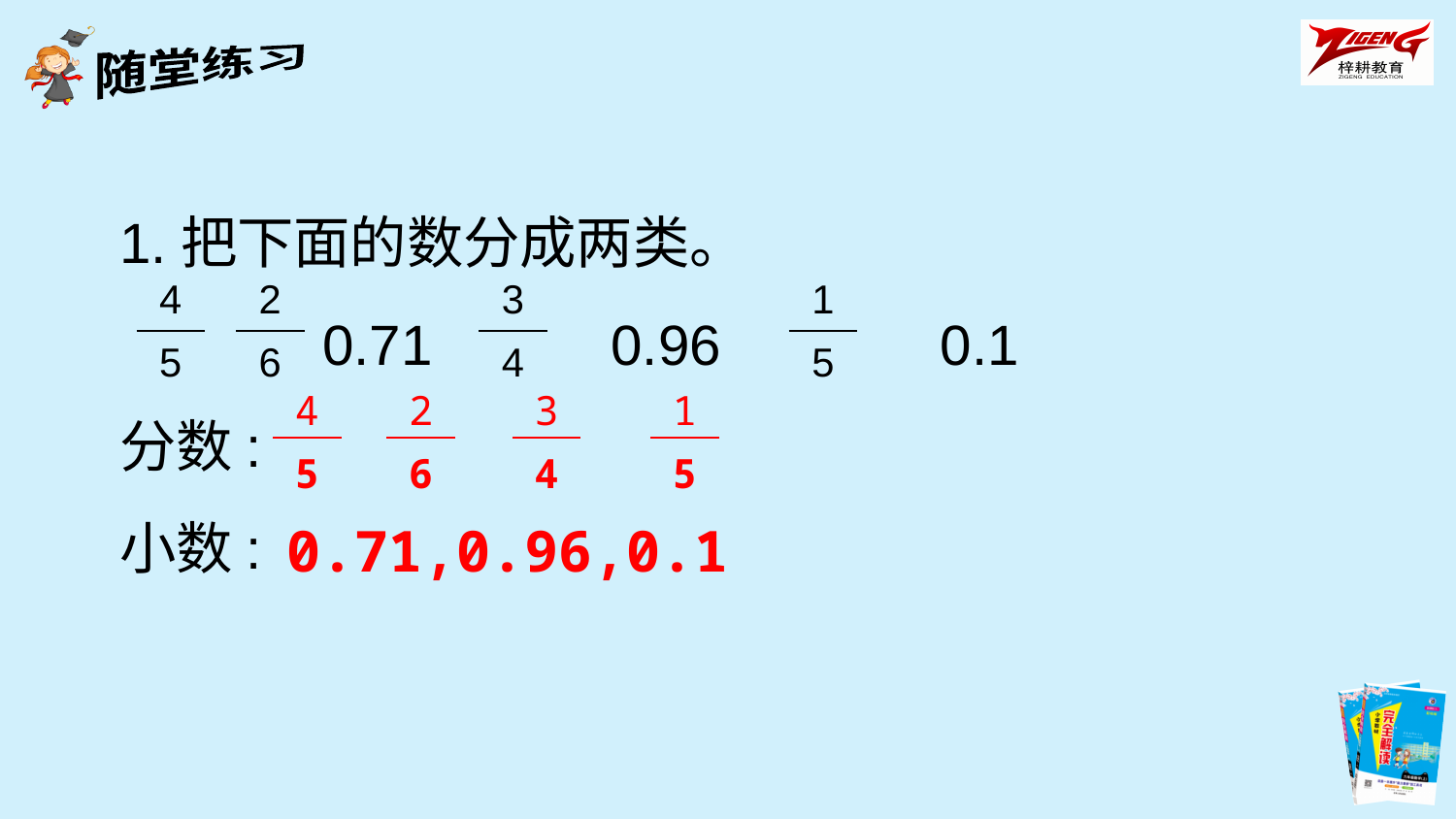

1.把下面的数分成两类。
　　      0.71　　   0.96     　　0.1
分数:
小数:
| 4 |
| --- |
| 5 |
| 2 |
| --- |
| 6 |
| 3 |
| --- |
| 4 |
| 1 |
| --- |
| 5 |
| 4 |
| --- |
| 5 |
| 2 |
| --- |
| 6 |
| 3 |
| --- |
| 4 |
| 1 |
| --- |
| 5 |
0.71,0.96,0.1